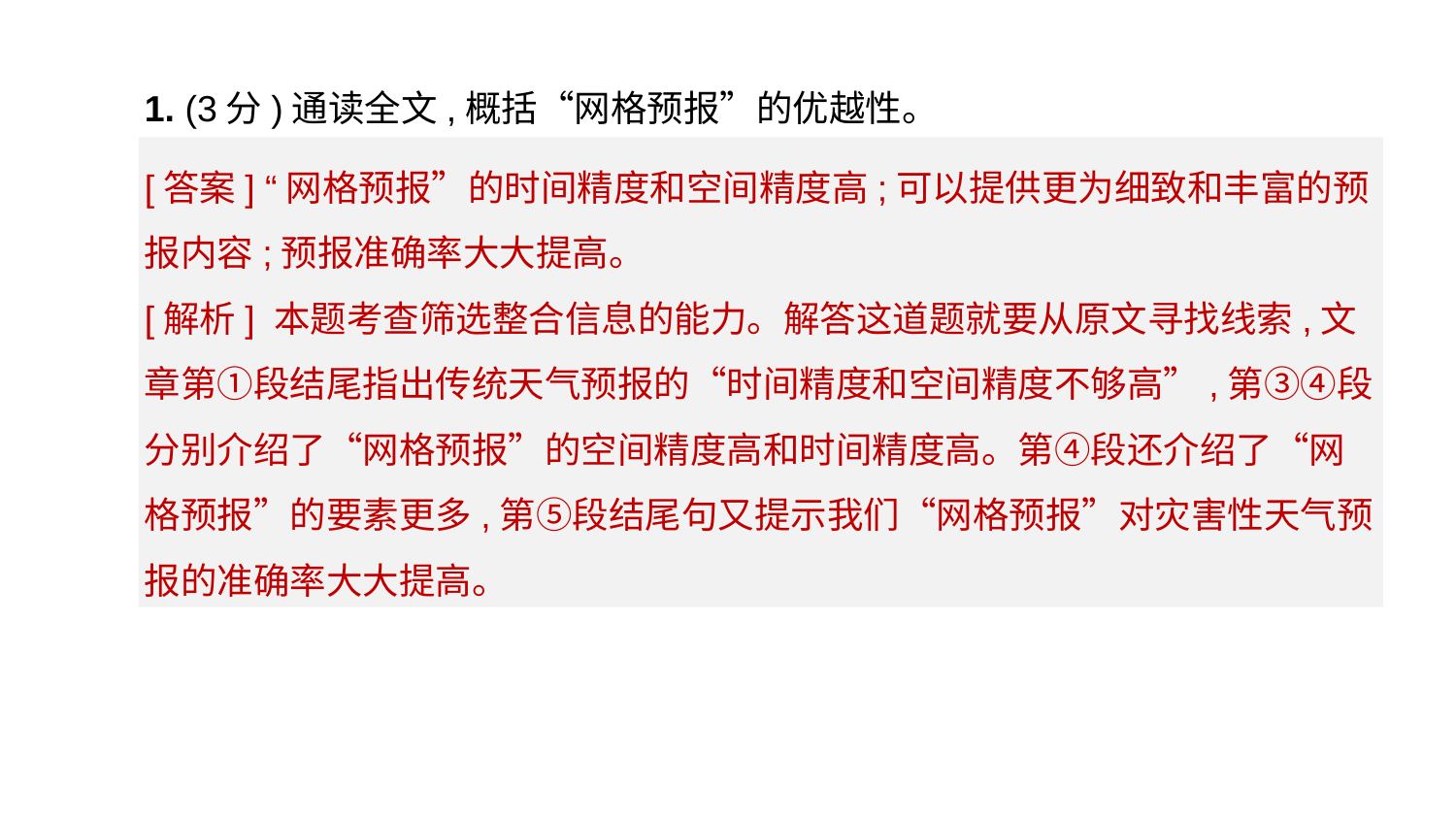

1. (3分)通读全文,概括“网格预报”的优越性。
[答案] “网格预报”的时间精度和空间精度高;可以提供更为细致和丰富的预报内容;预报准确率大大提高。
[解析] 本题考查筛选整合信息的能力。解答这道题就要从原文寻找线索,文章第①段结尾指出传统天气预报的“时间精度和空间精度不够高”,第③④段分别介绍了“网格预报”的空间精度高和时间精度高。第④段还介绍了“网格预报”的要素更多,第⑤段结尾句又提示我们“网格预报”对灾害性天气预报的准确率大大提高。